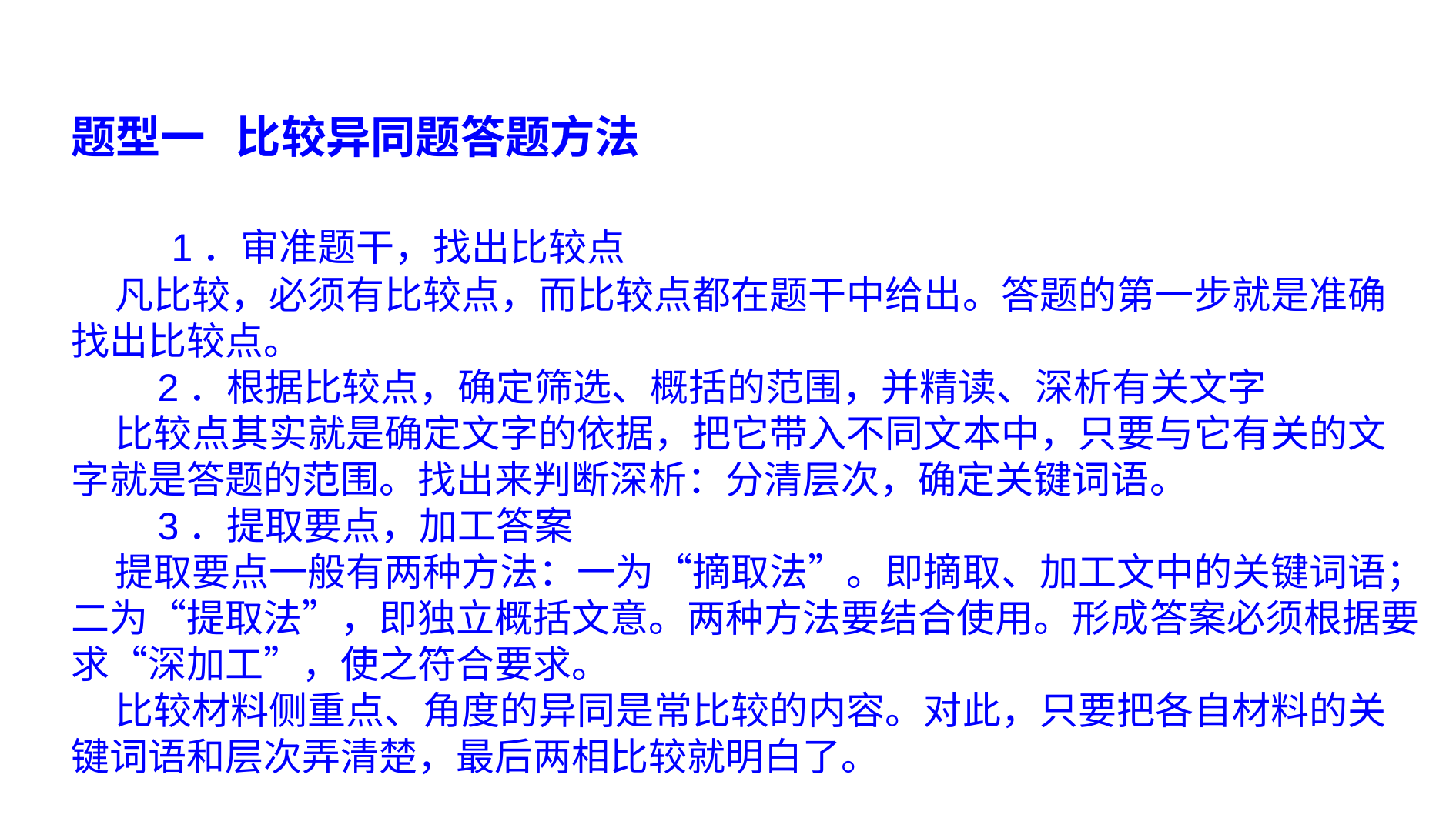

题型一   比较异同题答题方法

        1．审准题干，找出比较点
    凡比较，必须有比较点，而比较点都在题干中给出。答题的第一步就是准确找出比较点。
        2．根据比较点，确定筛选、概括的范围，并精读、深析有关文字
    比较点其实就是确定文字的依据，把它带入不同文本中，只要与它有关的文字就是答题的范围。找出来判断深析：分清层次，确定关键词语。
        3．提取要点，加工答案
    提取要点一般有两种方法：一为“摘取法”。即摘取、加工文中的关键词语；二为“提取法”，即独立概括文意。两种方法要结合使用。形成答案必须根据要求“深加工”，使之符合要求。
    比较材料侧重点、角度的异同是常比较的内容。对此，只要把各自材料的关键词语和层次弄清楚，最后两相比较就明白了。